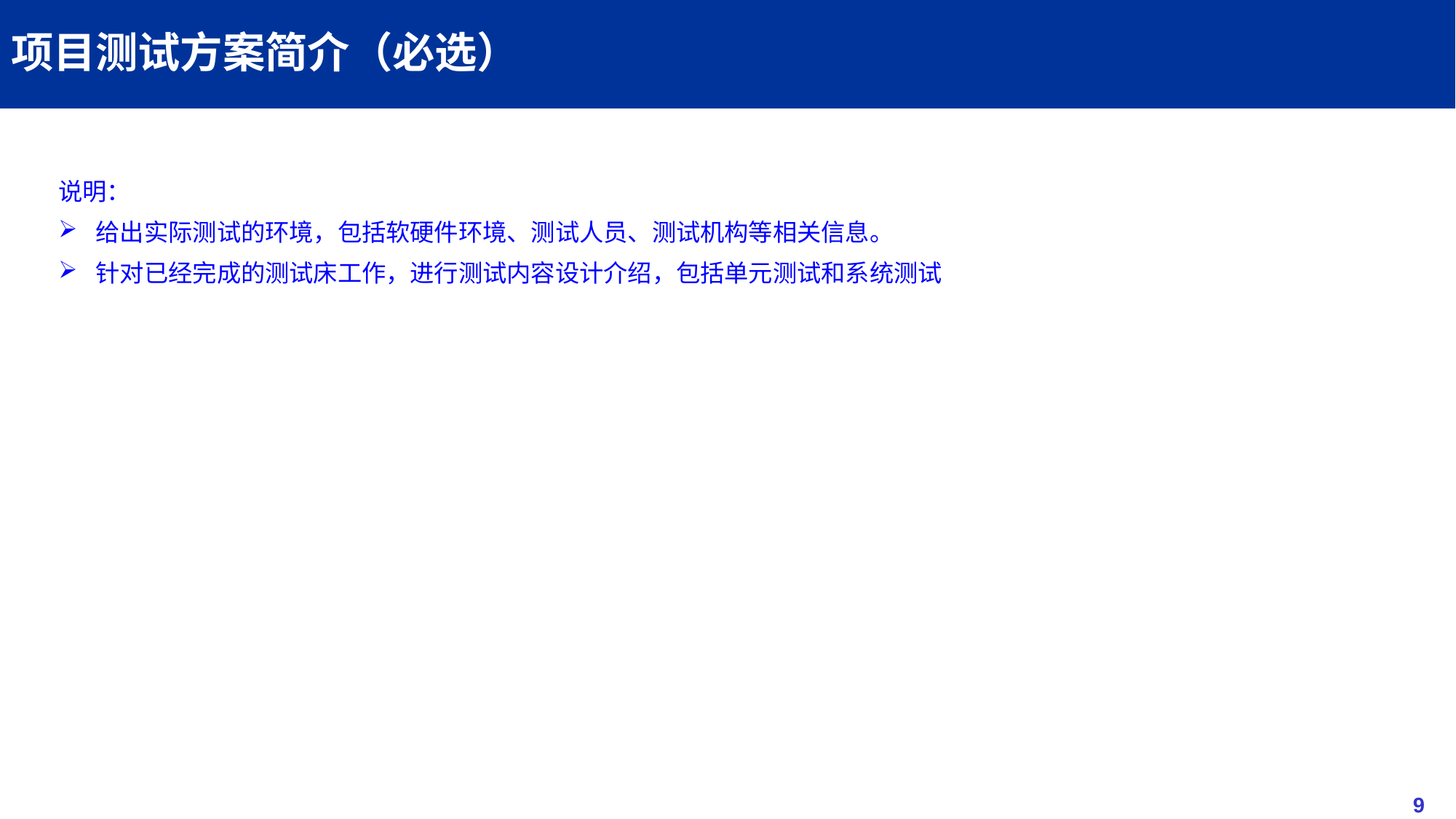

# 项目测试方案简介（必选）
说明：
给出实际测试的环境，包括软硬件环境、测试人员、测试机构等相关信息。
针对已经完成的测试床工作，进行测试内容设计介绍，包括单元测试和系统测试